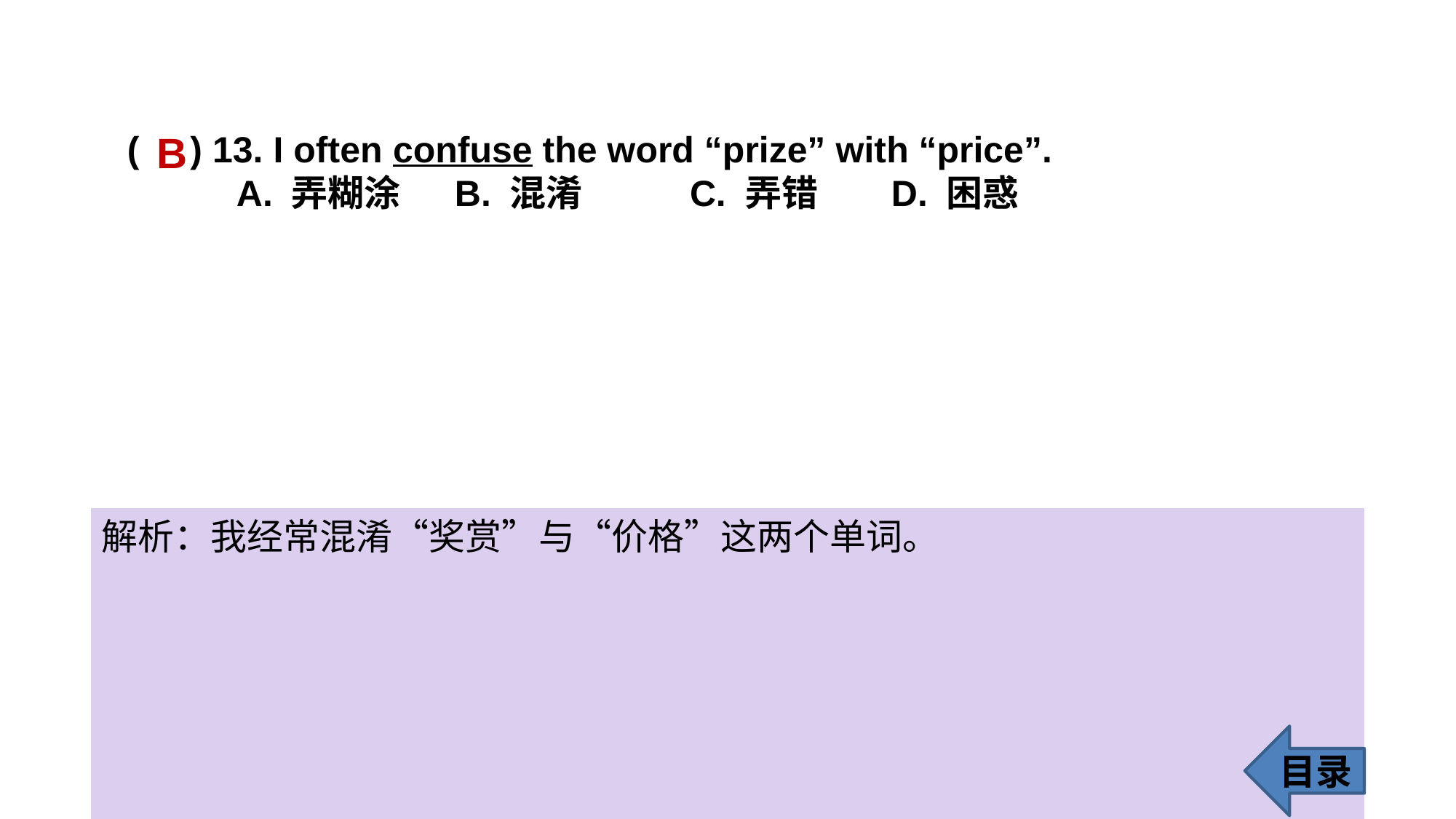

B
(     ) 13. I often confuse the word “prize” with “price”.
	A. 弄糊涂 	B. 混淆	 C. 弄错 	D. 困惑
解析：我经常混淆“奖赏”与“价格”这两个单词。

目录
19